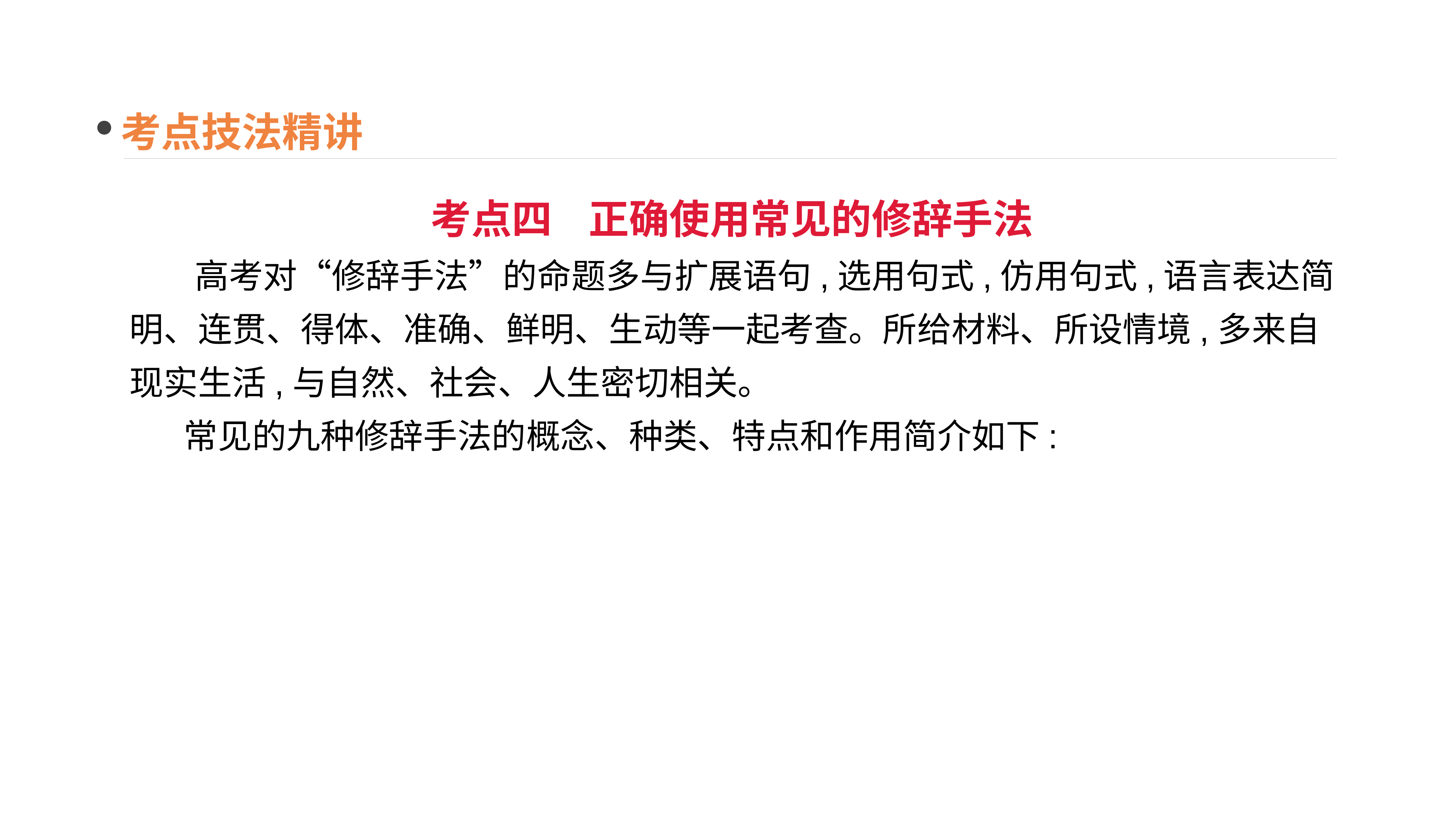

考点技法精讲

考点四    正确使用常见的修辞手法
　　高考对“修辞手法”的命题多与扩展语句,选用句式,仿用句式,语言表达简明、连贯、得体、准确、鲜明、生动等一起考查。所给材料、所设情境,多来自现实生活,与自然、社会、人生密切相关。
      常见的九种修辞手法的概念、种类、特点和作用简介如下: